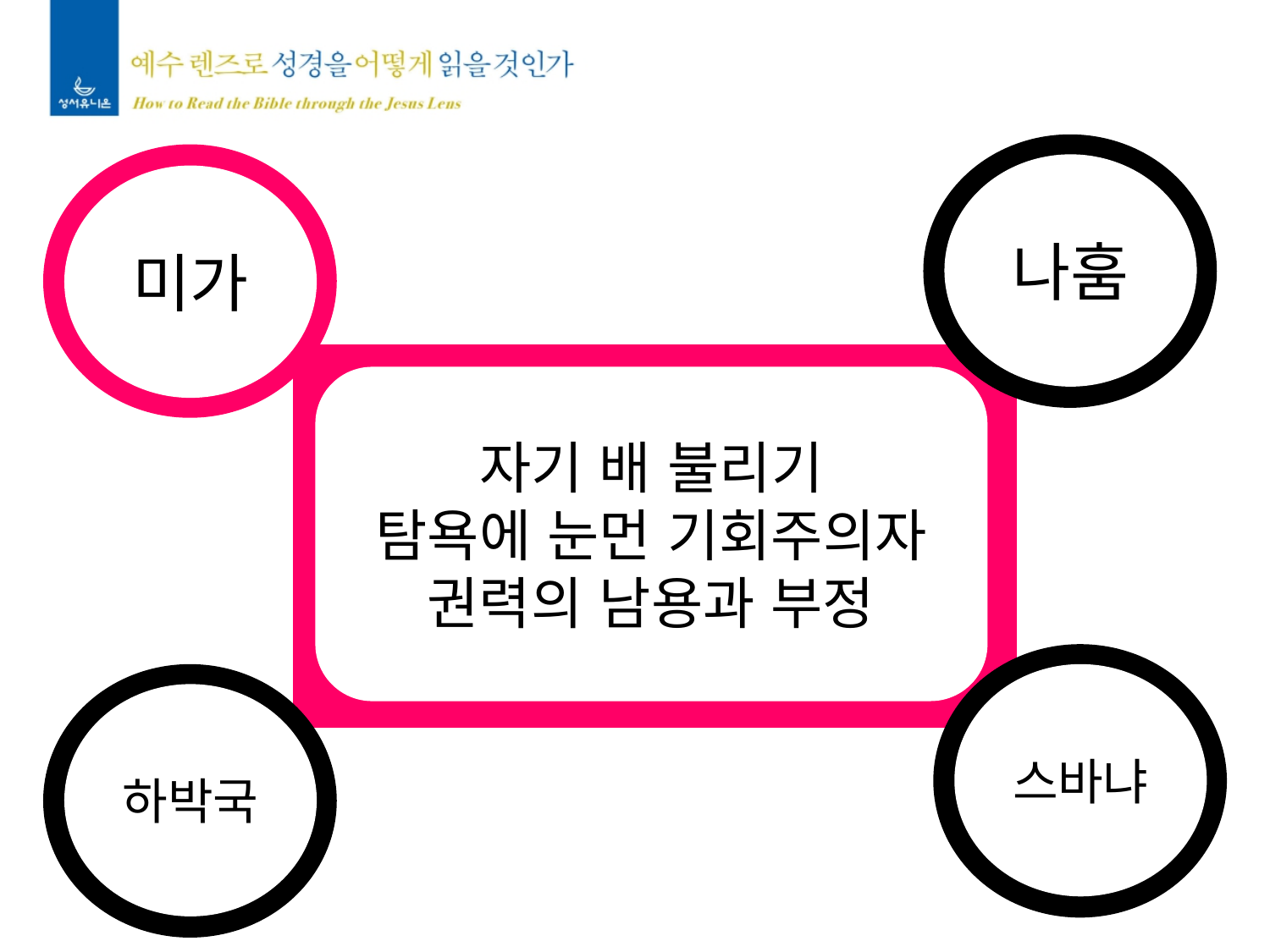

나훔
미가

자기 배 불리기
탐욕에 눈먼 기회주의자
권력의 남용과 부정

스바냐
하박국